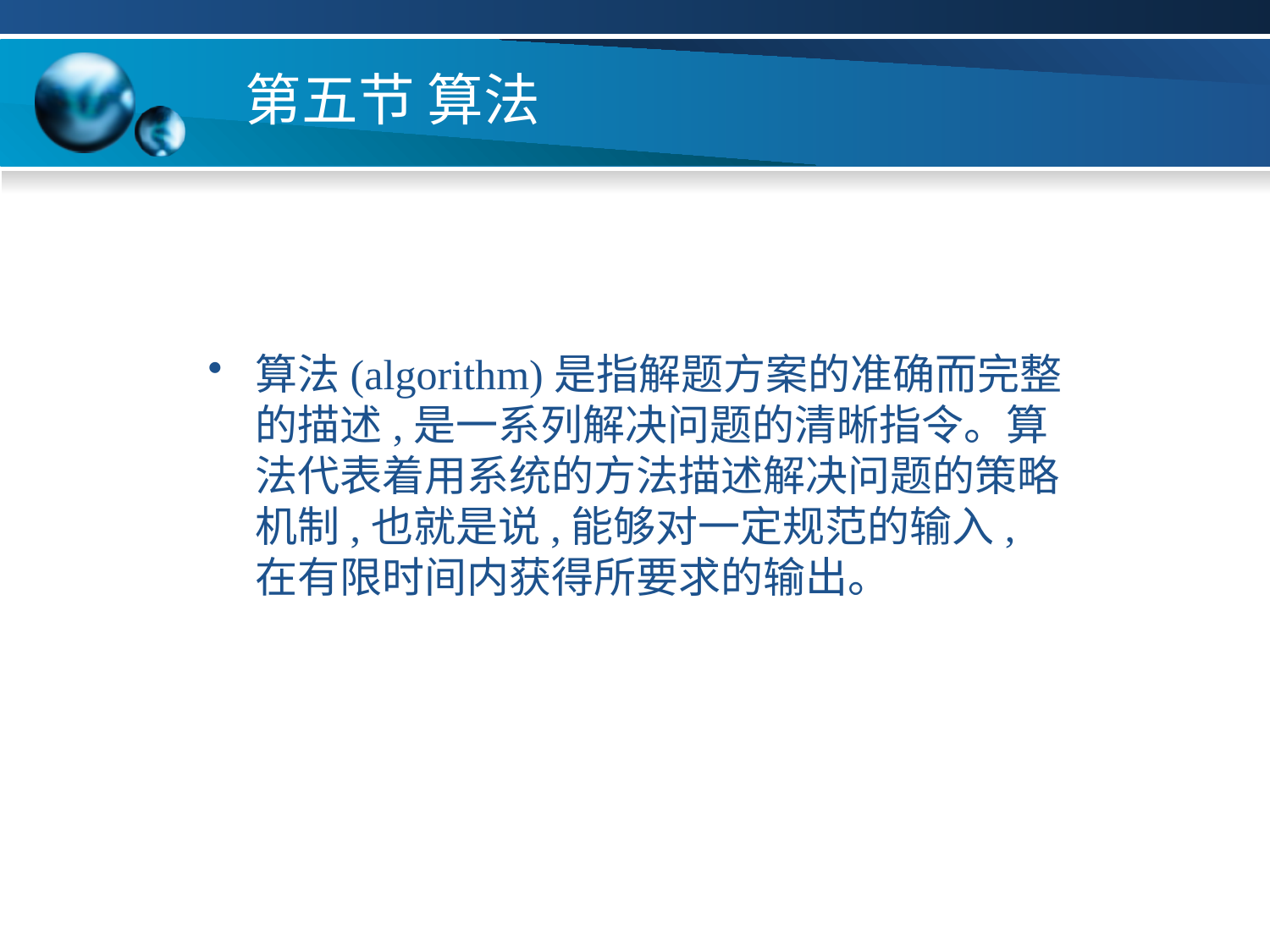

# 第五节 算法
算法(algorithm)是指解题方案的准确而完整的描述,是一系列解决问题的清晰指令。算法代表着用系统的方法描述解决问题的策略机制,也就是说,能够对一定规范的输入,在有限时间内获得所要求的输出。